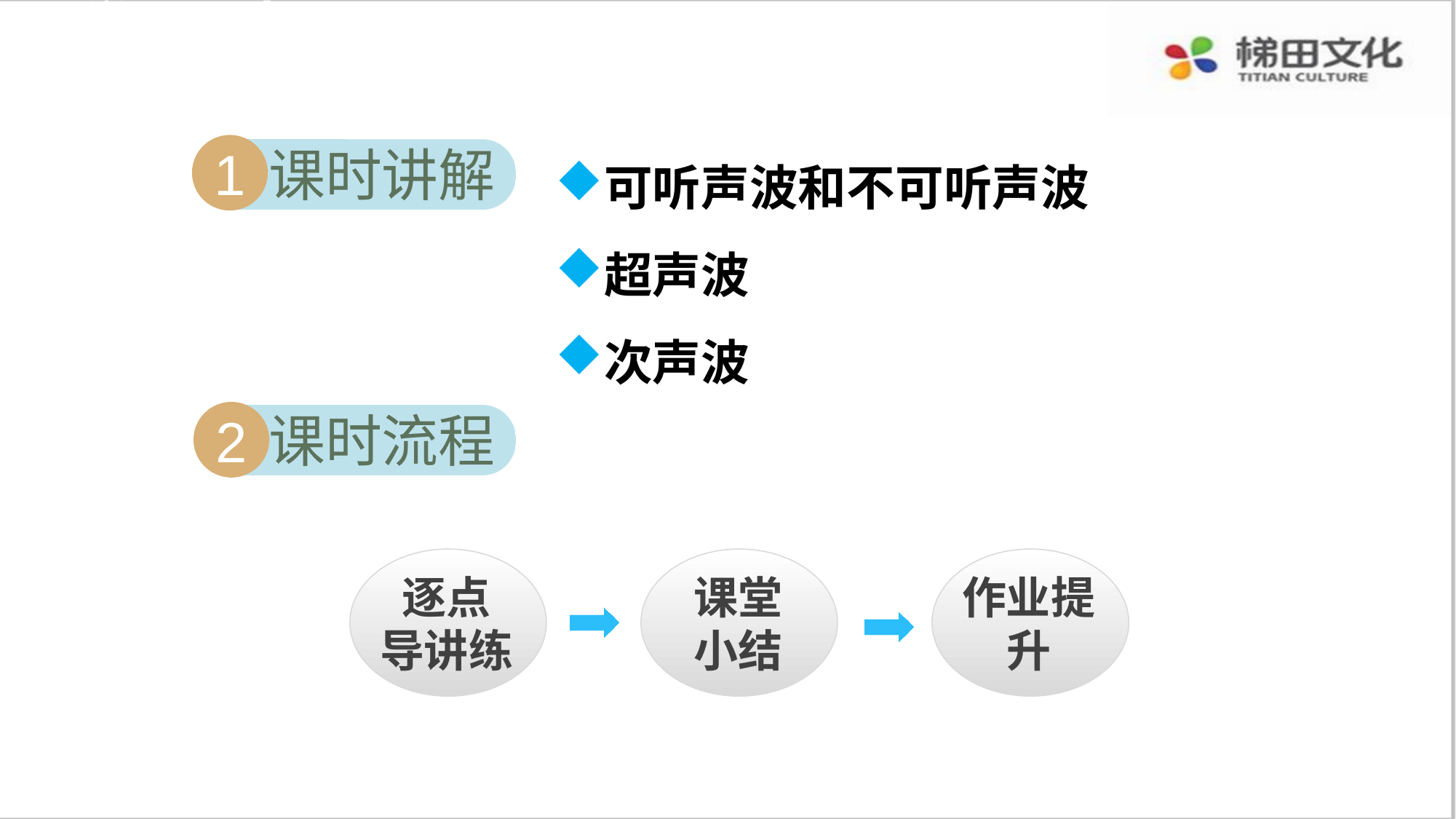

学习目标
可听声波和不可听声波
超声波
次声波
课时讲解
1

课时流程
2

逐点
导讲练
课堂小结
作业提升